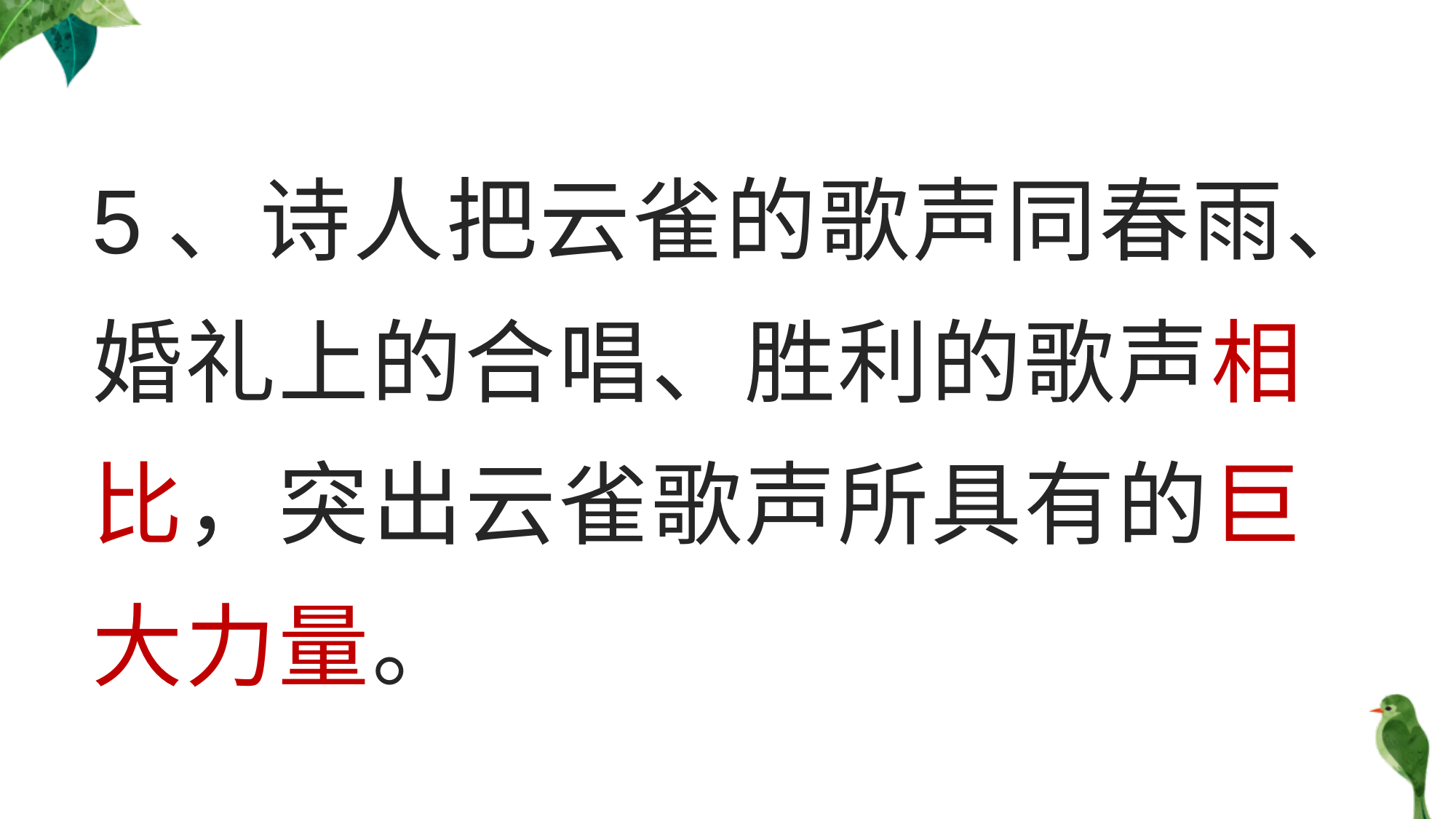

5、诗人把云雀的歌声同春雨、婚礼上的合唱、胜利的歌声相比，突出云雀歌声所具有的巨大力量。